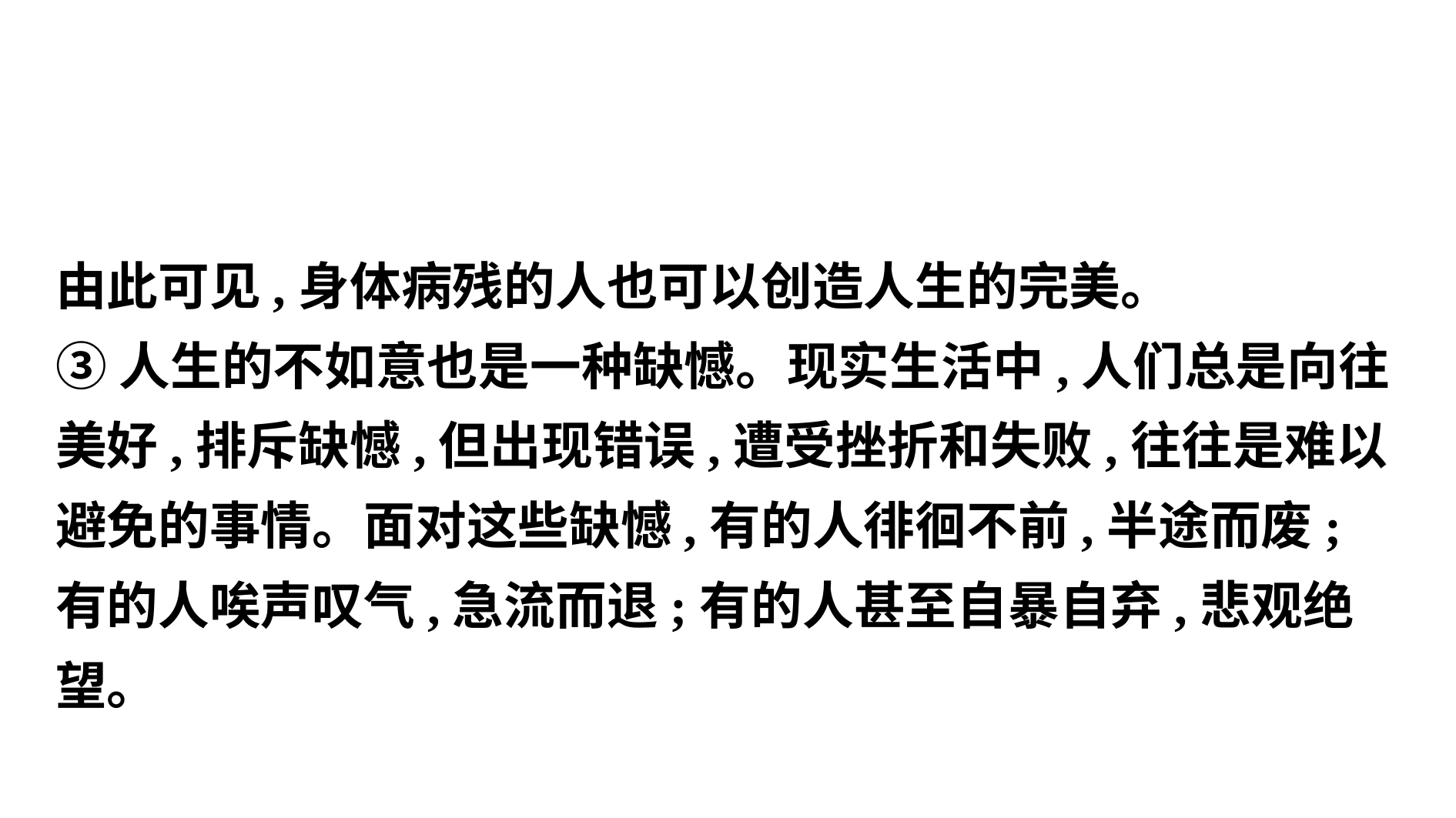

由此可见,身体病残的人也可以创造人生的完美。
③人生的不如意也是一种缺憾。现实生活中,人们总是向往美好,排斥缺憾,但出现错误,遭受挫折和失败,往往是难以避免的事情。面对这些缺憾,有的人徘徊不前,半途而废;有的人唉声叹气,急流而退;有的人甚至自暴自弃,悲观绝望。